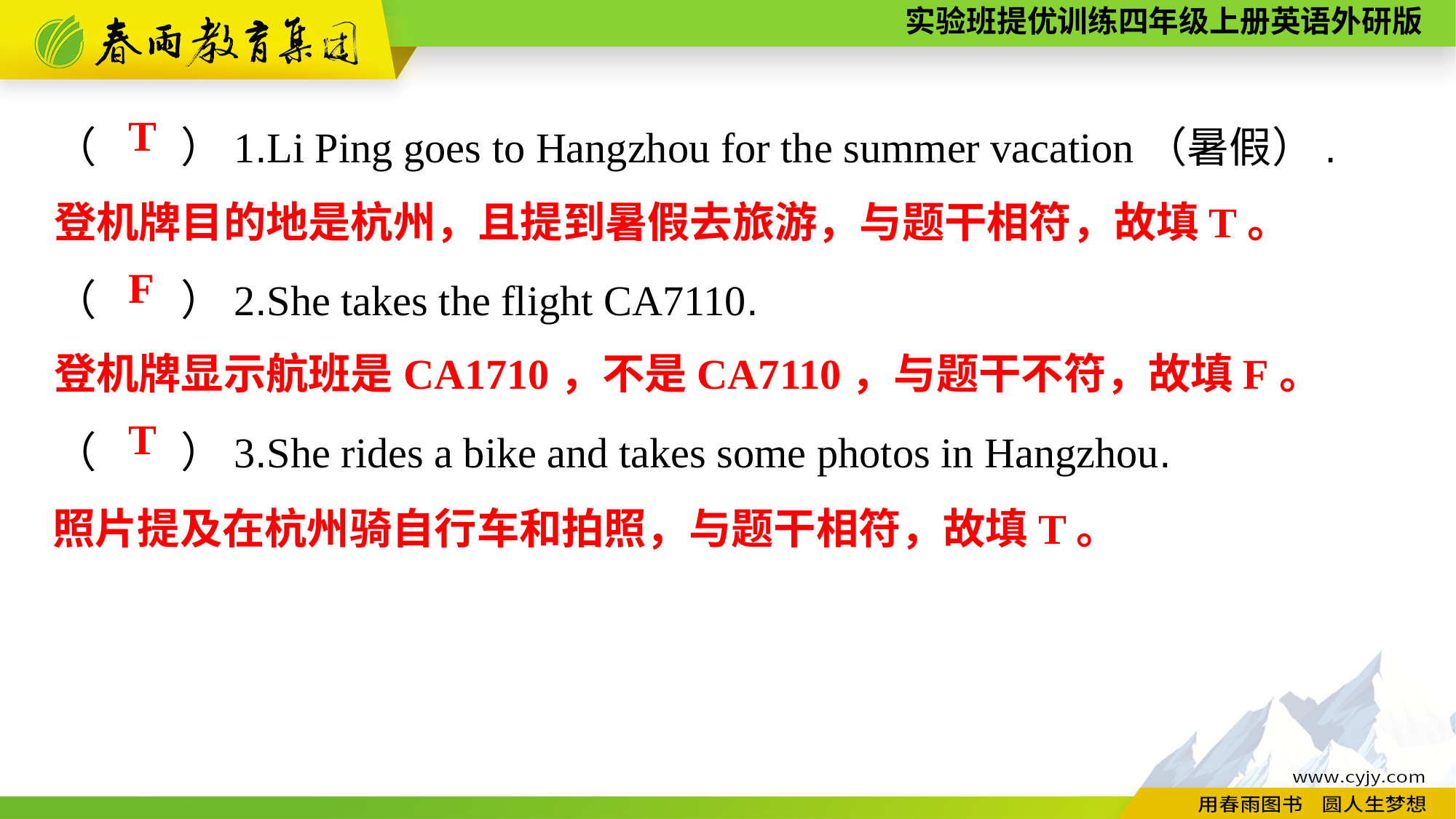

（　　）1.Li Ping goes to Hangzhou for the summer vacation（暑假）.

（　　）2.She takes the flight CA7110.

（　　）3.She rides a bike and takes some photos in Hangzhou.

T
登机牌目的地是杭州，且提到暑假去旅游，与题干相符，故填T。
F
登机牌显示航班是CA1710，不是CA7110，与题干不符，故填F。
T
照片提及在杭州骑自行车和拍照，与题干相符，故填T。